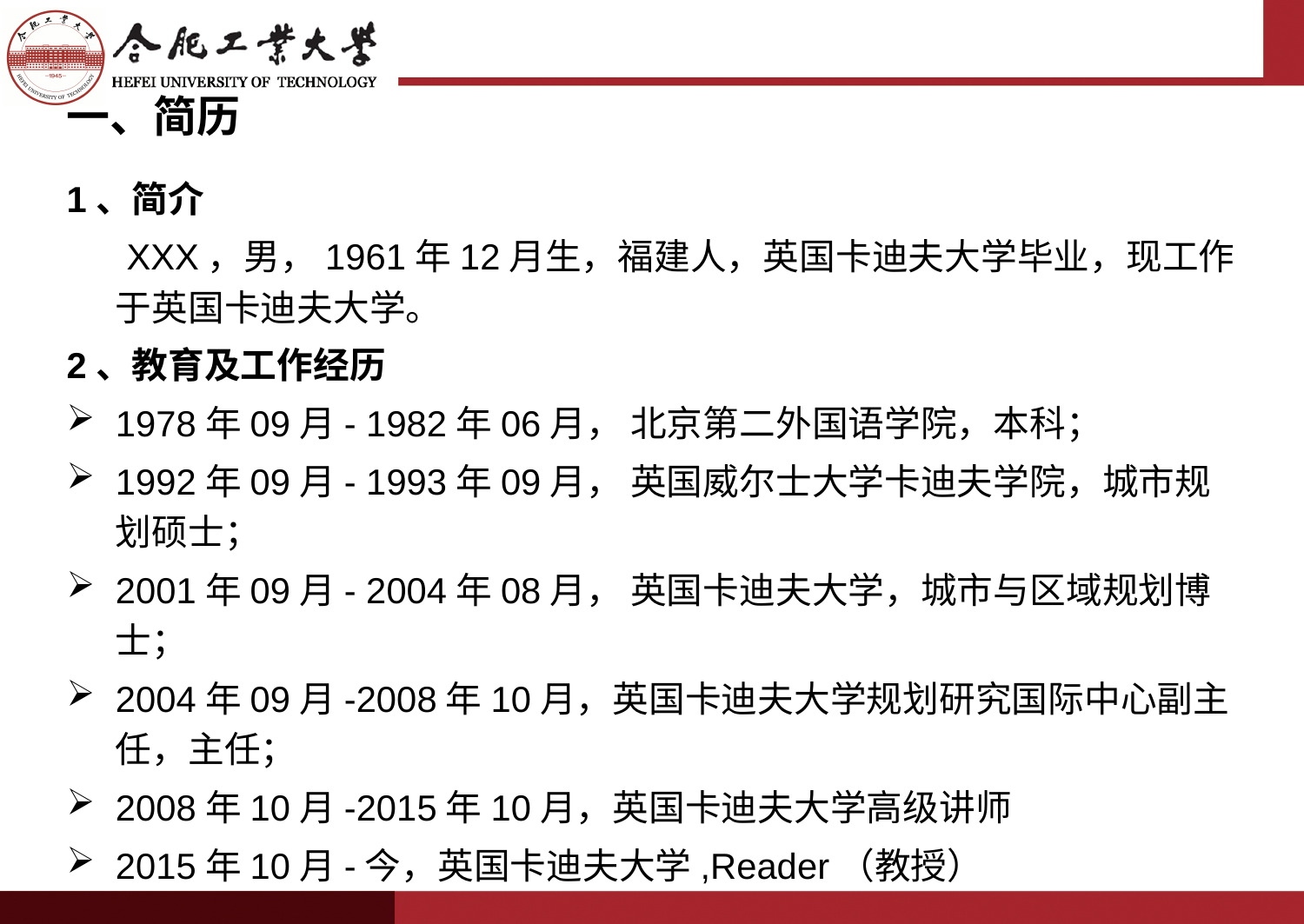

一、简历

1、简介
      XXX，男，1961年12月生，福建人，英国卡迪夫大学毕业，现工作于英国卡迪夫大学。
2、教育及工作经历
1978年09月- 1982年06月， 北京第二外国语学院，本科；
1992年09月- 1993年09月， 英国威尔士大学卡迪夫学院，城市规划硕士；
2001年09月- 2004年08月， 英国卡迪夫大学，城市与区域规划博士；
2004年09月-2008年10月，英国卡迪夫大学规划研究国际中心副主任，主任；
2008年10月-2015年10月，英国卡迪夫大学高级讲师
2015年10月-今，英国卡迪夫大学,Reader（教授）